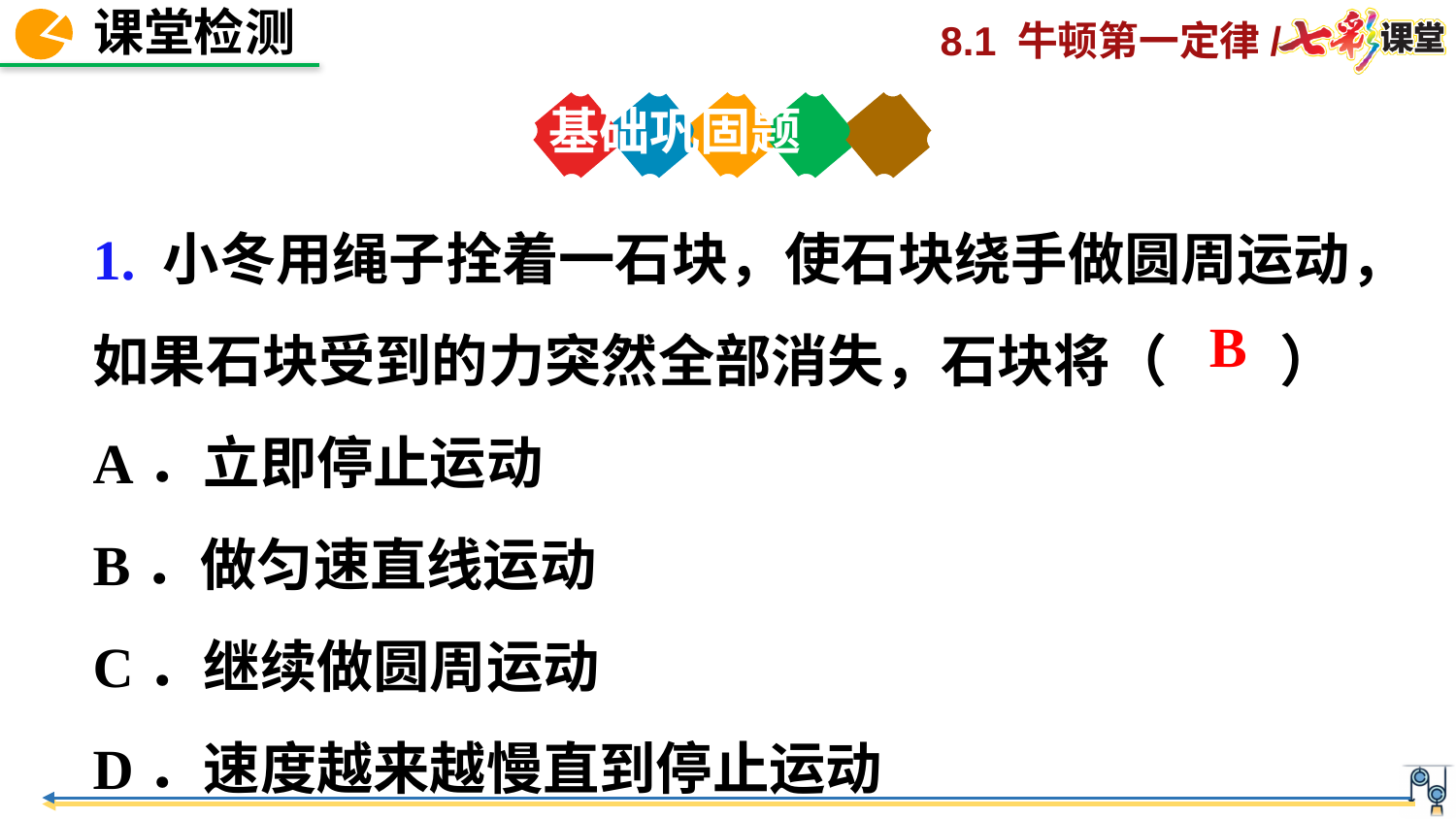

基础巩固题

1. 小冬用绳子拴着一石块，使石块绕手做圆周运动，如果石块受到的力突然全部消失，石块将（　　）
A．立即停止运动
B．做匀速直线运动
C．继续做圆周运动
D．速度越来越慢直到停止运动
B